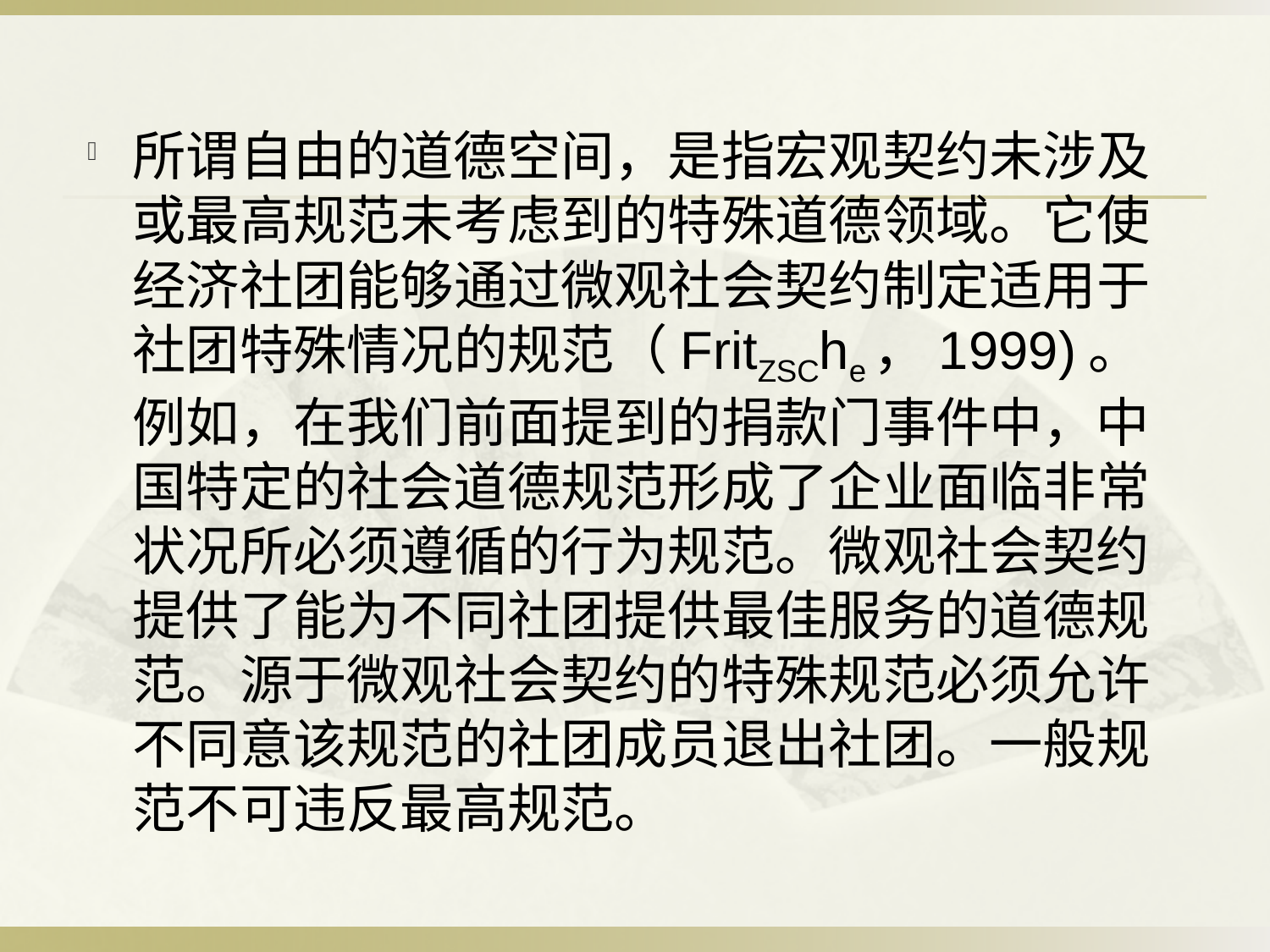

#
所谓自由的道德空间，是指宏观契约未涉及或最高规范未考虑到的特殊道德领域。它使经济社团能够通过微观社会契约制定适用于社团特殊情况的规范（FritZSChe，1999)。例如，在我们前面提到的捐款门事件中，中国特定的社会道德规范形成了企业面临非常状况所必须遵循的行为规范。微观社会契约提供了能为不同社团提供最佳服务的道德规范。源于微观社会契约的特殊规范必须允许不同意该规范的社团成员退出社团。一般规范不可违反最高规范。